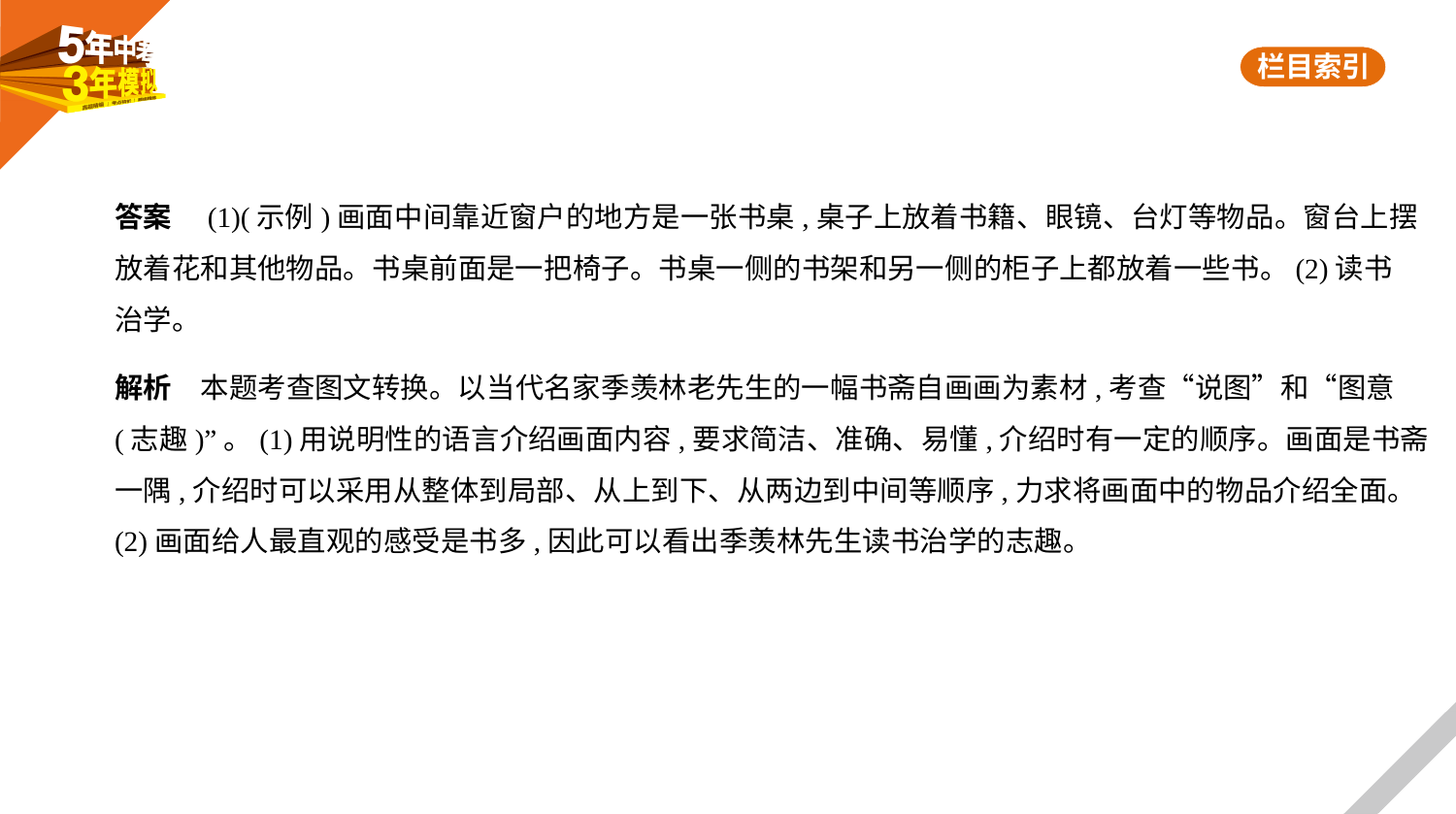

答案　(1)(示例)画面中间靠近窗户的地方是一张书桌,桌子上放着书籍、眼镜、台灯等物品。窗台上摆
放着花和其他物品。书桌前面是一把椅子。书桌一侧的书架和另一侧的柜子上都放着一些书。(2)读书
治学。
解析　本题考查图文转换。以当代名家季羡林老先生的一幅书斋自画画为素材,考查“说图”和“图意
(志趣)”。(1)用说明性的语言介绍画面内容,要求简洁、准确、易懂,介绍时有一定的顺序。画面是书斋
一隅,介绍时可以采用从整体到局部、从上到下、从两边到中间等顺序,力求将画面中的物品介绍全面。
(2)画面给人最直观的感受是书多,因此可以看出季羡林先生读书治学的志趣。